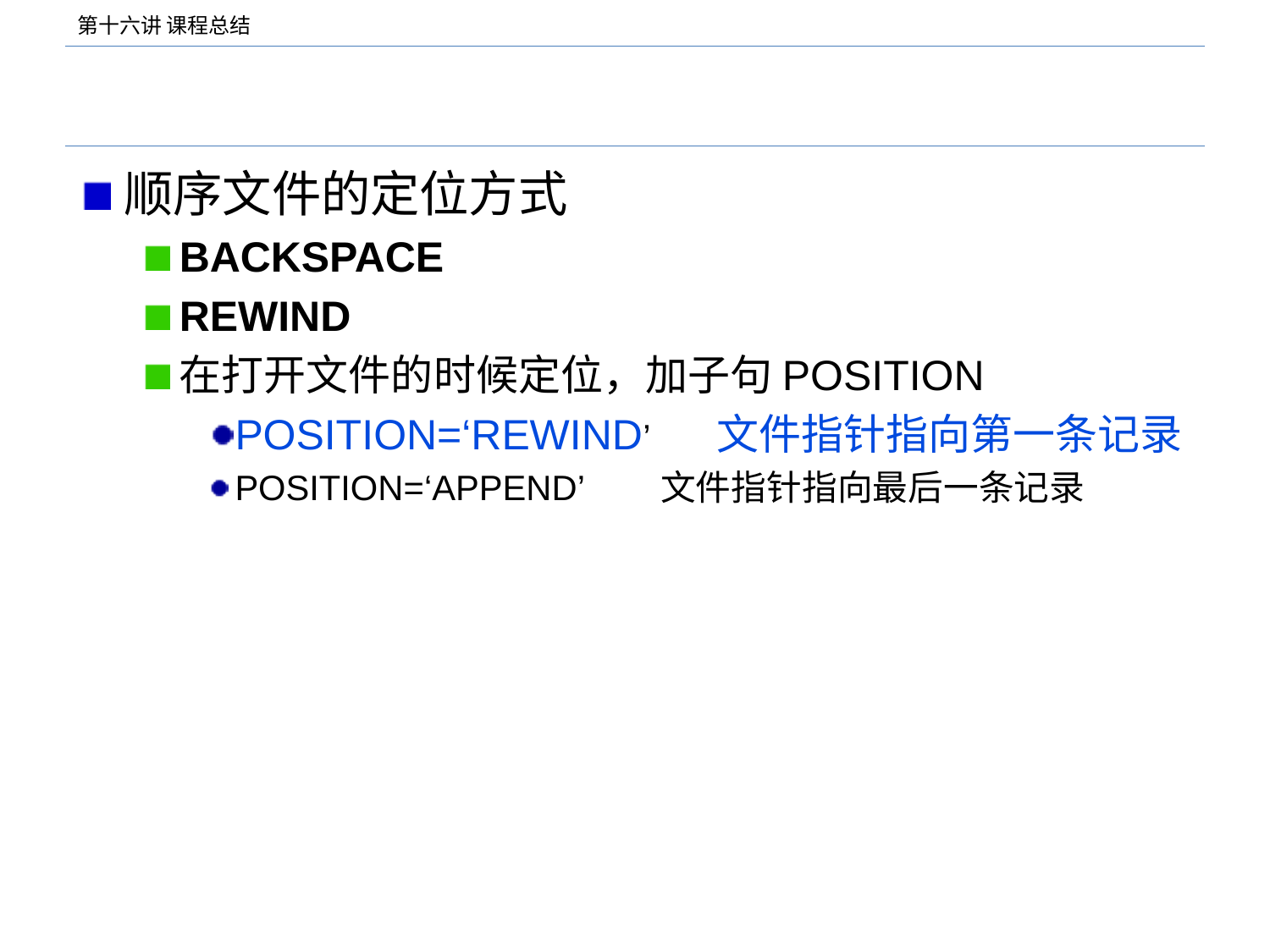

#
顺序文件的定位方式
BACKSPACE
REWIND
在打开文件的时候定位，加子句POSITION
POSITION=‘REWIND’      文件指针指向第一条记录
POSITION=‘APPEND’       文件指针指向最后一条记录